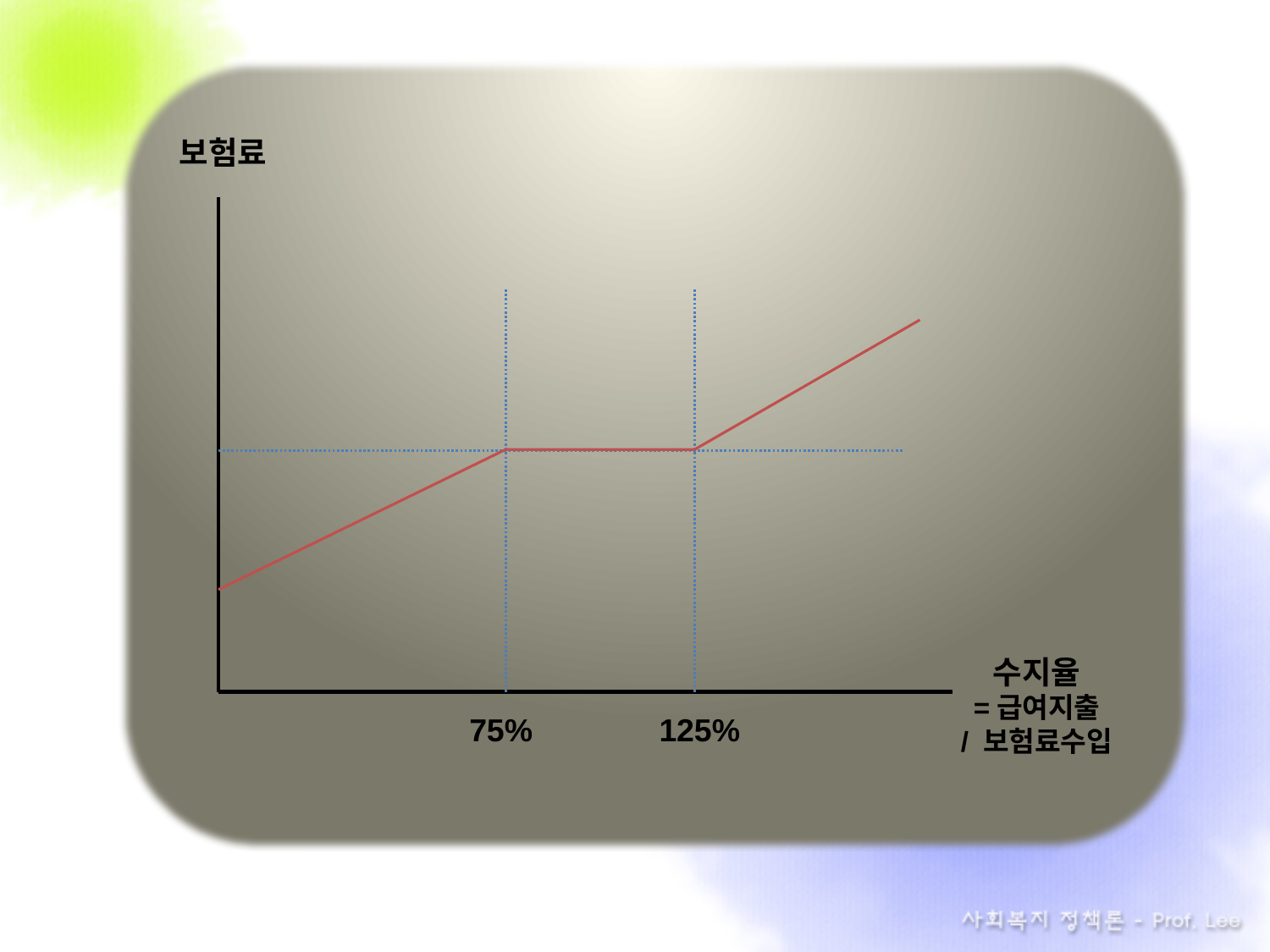

보험료

수지율
=급여지출
/ 보험료수입
75%
125%